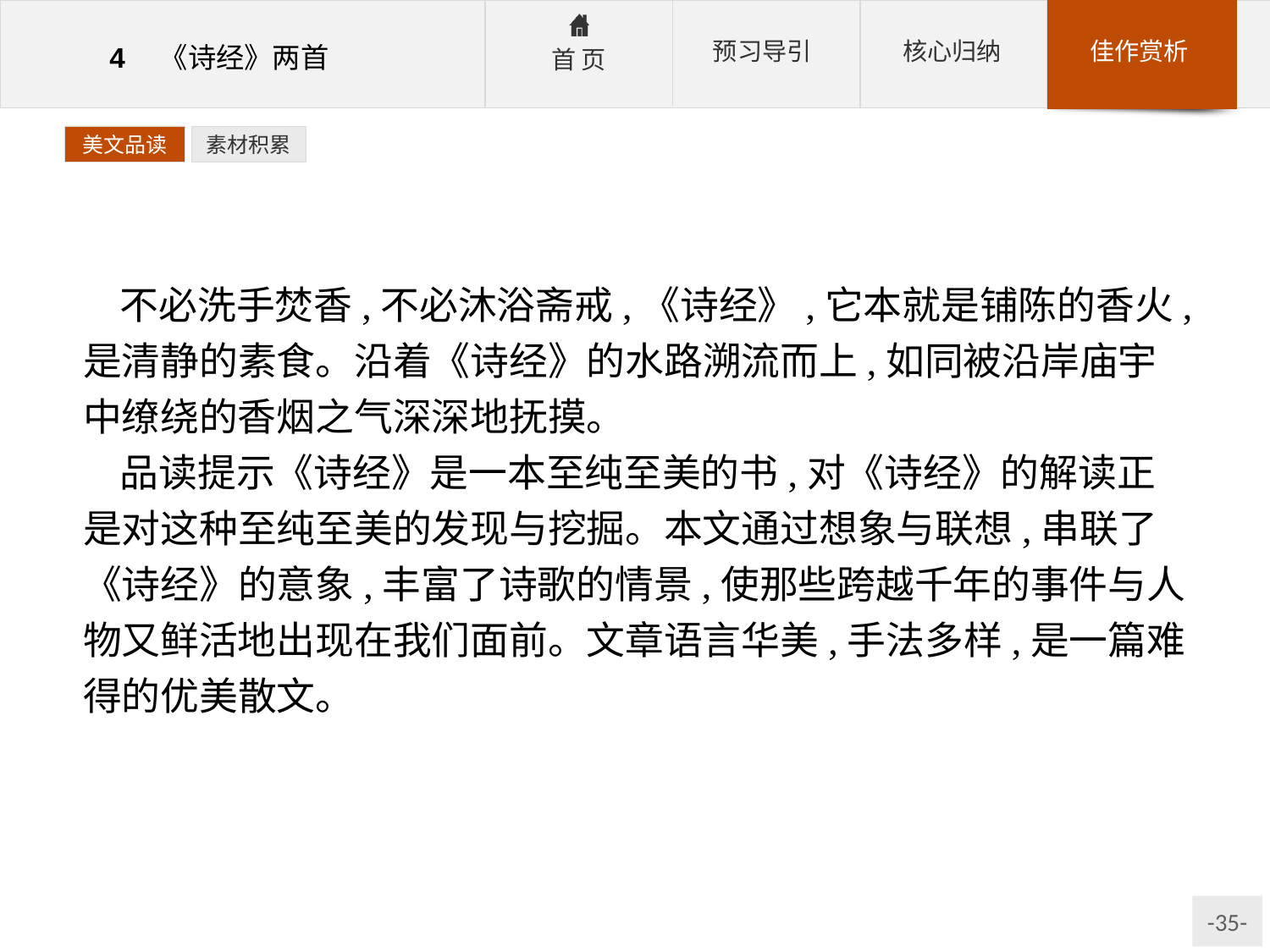

美文品读
素材积累
不必洗手焚香,不必沐浴斋戒,《诗经》,它本就是铺陈的香火,是清静的素食。沿着《诗经》的水路溯流而上,如同被沿岸庙宇中缭绕的香烟之气深深地抚摸。
品读提示《诗经》是一本至纯至美的书,对《诗经》的解读正是对这种至纯至美的发现与挖掘。本文通过想象与联想,串联了《诗经》的意象,丰富了诗歌的情景,使那些跨越千年的事件与人物又鲜活地出现在我们面前。文章语言华美,手法多样,是一篇难得的优美散文。